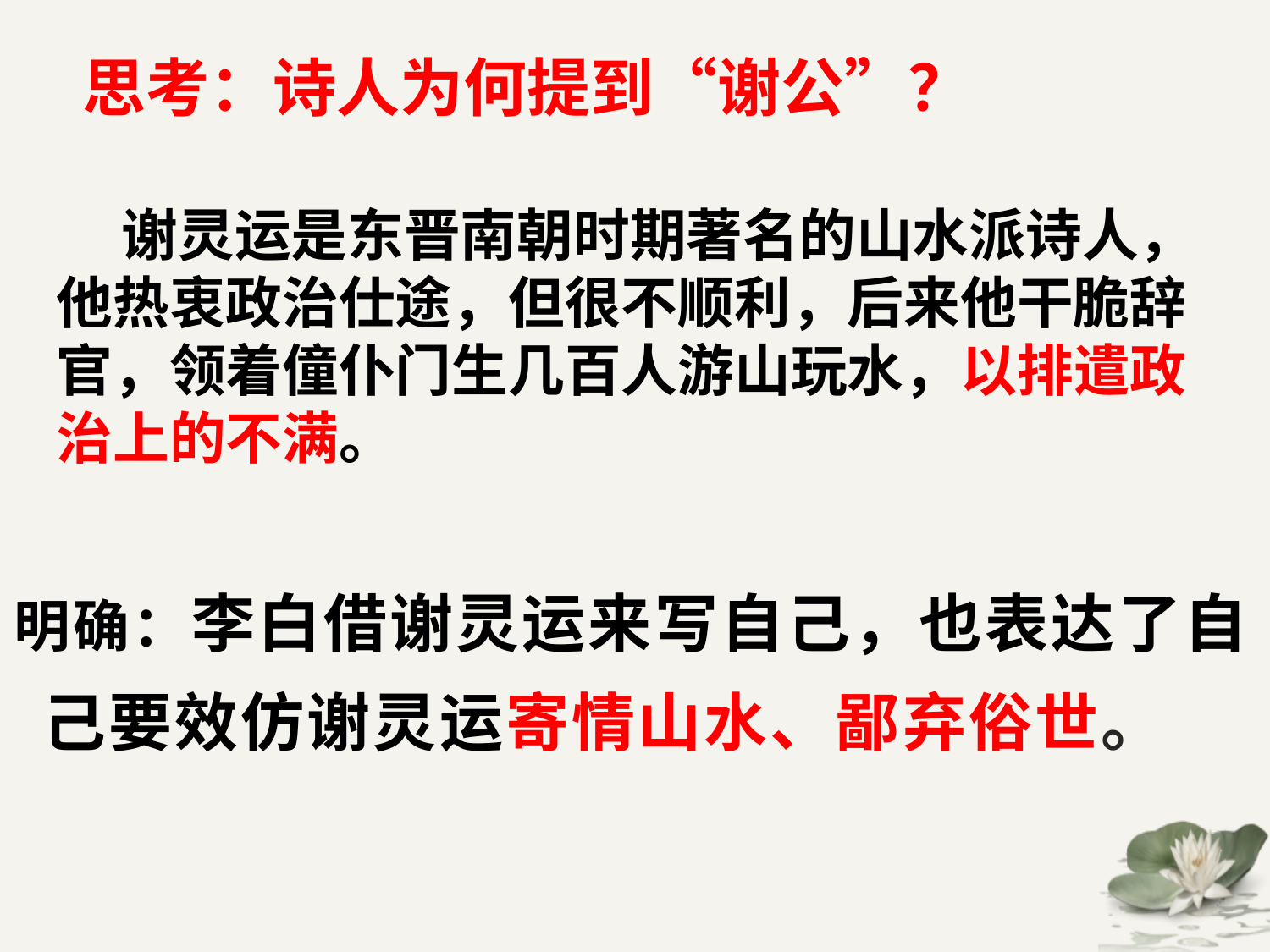

#
思考：诗人为何提到“谢公”？
    谢灵运是东晋南朝时期著名的山水派诗人，他热衷政治仕途，但很不顺利，后来他干脆辞官，领着僮仆门生几百人游山玩水，以排遣政治上的不满。
明确：李白借谢灵运来写自己，也表达了自己要效仿谢灵运寄情山水、鄙弃俗世。